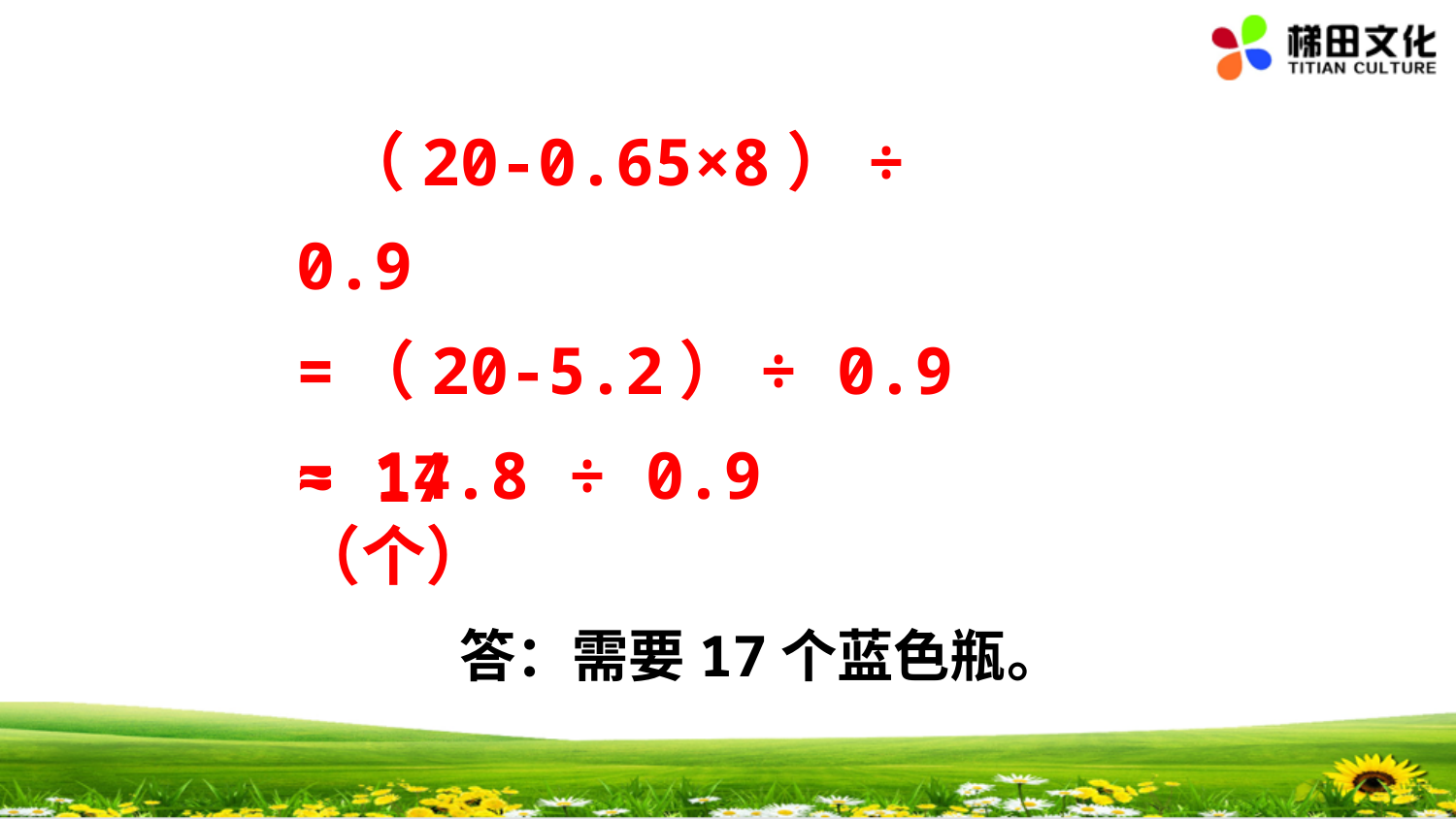

（20-0.65×8）÷ 0.9
=（20-5.2）÷ 0.9
= 14.8 ÷ 0.9
≈ 17（个）
 答：需要17个蓝色瓶。